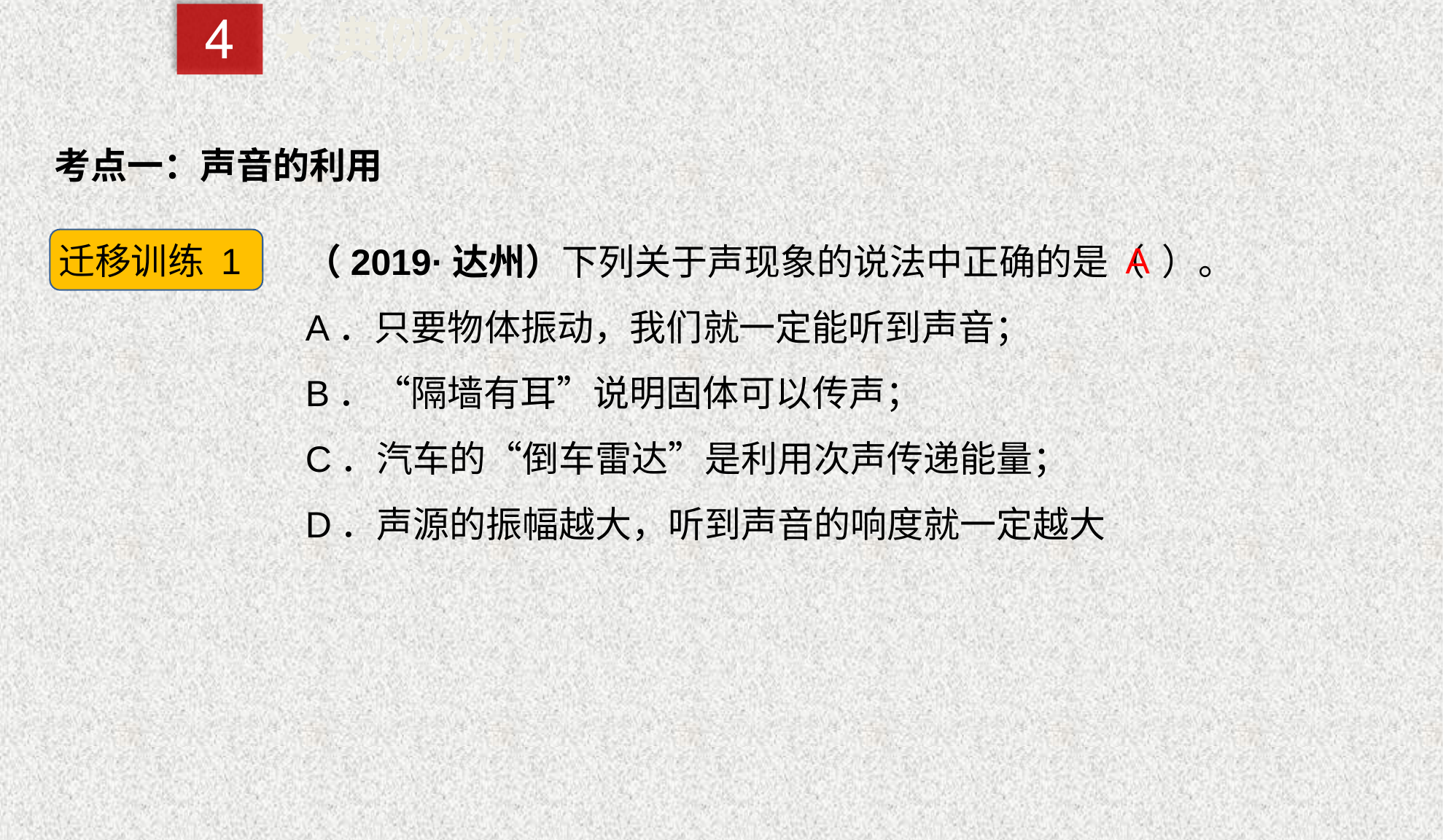

4
★典例分析
考点一：声音的利用
（2019·达州）下列关于声现象的说法中正确的是（  ）。
A．只要物体振动，我们就一定能听到声音；
B．“隔墙有耳”说明固体可以传声；
C．汽车的“倒车雷达”是利用次声传递能量；
D．声源的振幅越大，听到声音的响度就一定越大
迁移训练 1
A